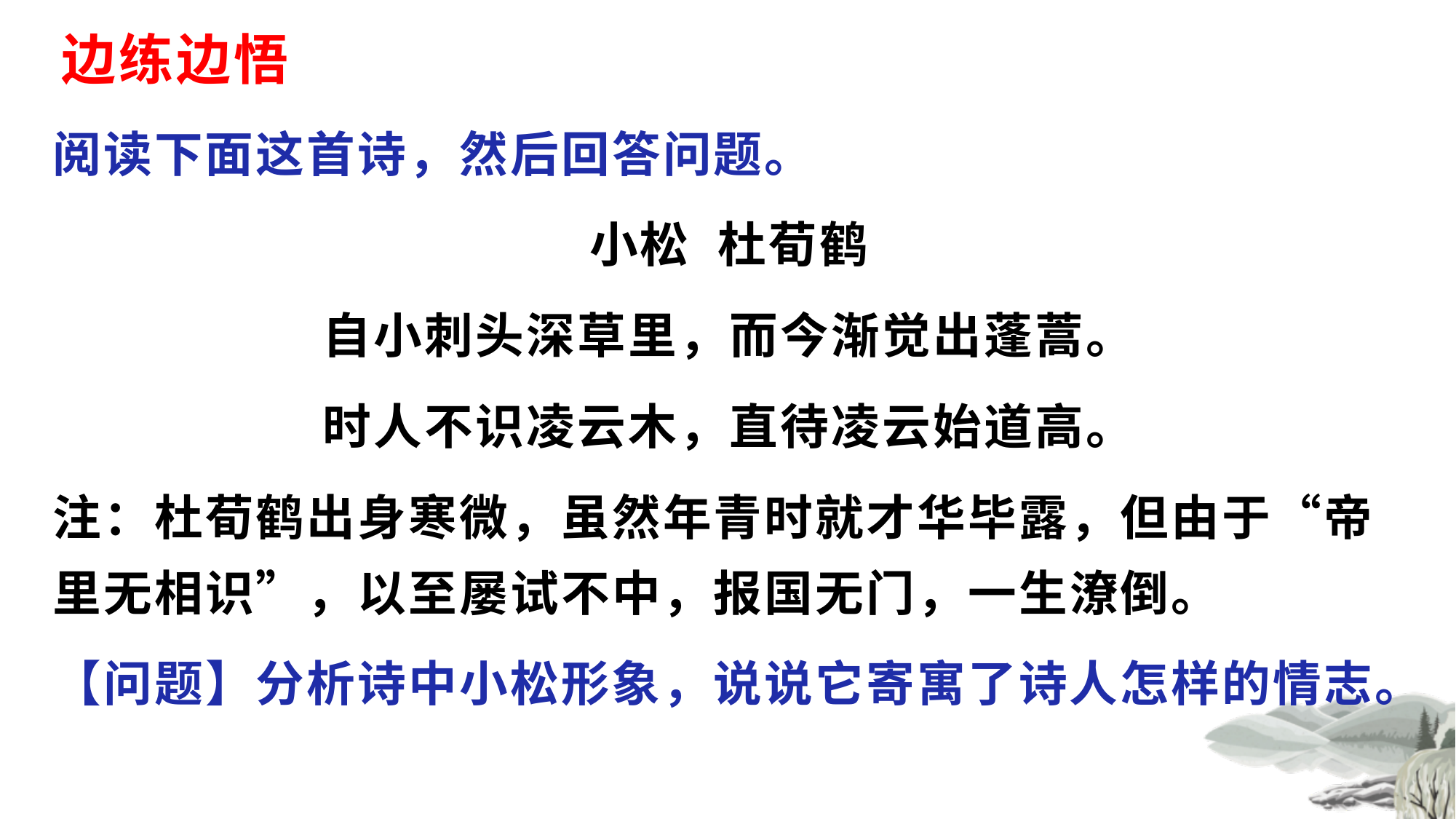

# 边练边悟
阅读下面这首诗，然后回答问题。
小松  杜荀鹤
自小刺头深草里，而今渐觉出蓬蒿。
时人不识凌云木，直待凌云始道高。
注：杜荀鹤出身寒微，虽然年青时就才华毕露，但由于“帝里无相识”，以至屡试不中，报国无门，一生潦倒。
【问题】分析诗中小松形象，说说它寄寓了诗人怎样的情志。